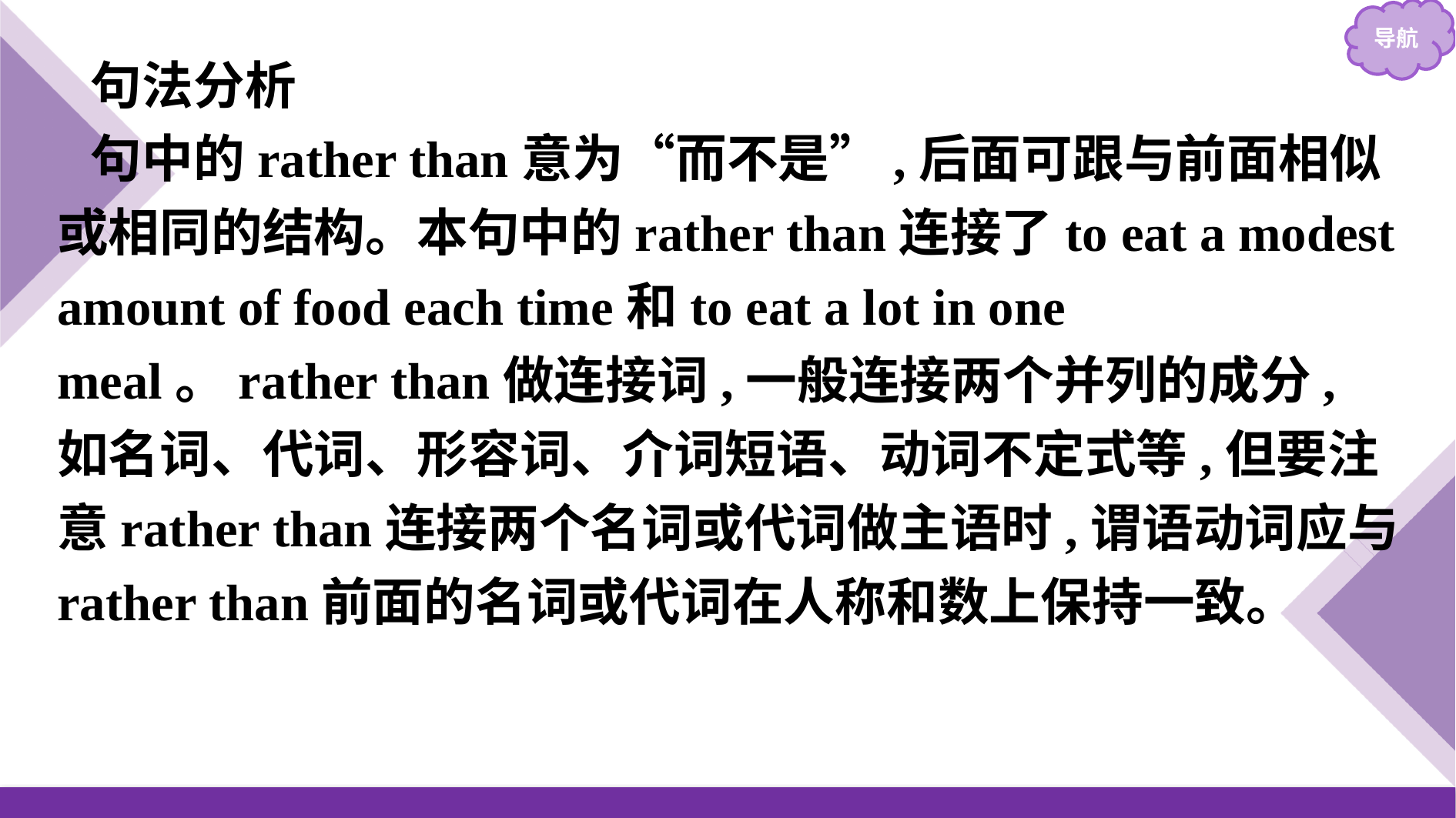

句法分析
句中的rather than意为“而不是”,后面可跟与前面相似或相同的结构。本句中的rather than连接了to eat a modest amount of food each time和to eat a lot in one meal。rather than做连接词,一般连接两个并列的成分,如名词、代词、形容词、介词短语、动词不定式等,但要注意rather than连接两个名词或代词做主语时,谓语动词应与rather than前面的名词或代词在人称和数上保持一致。